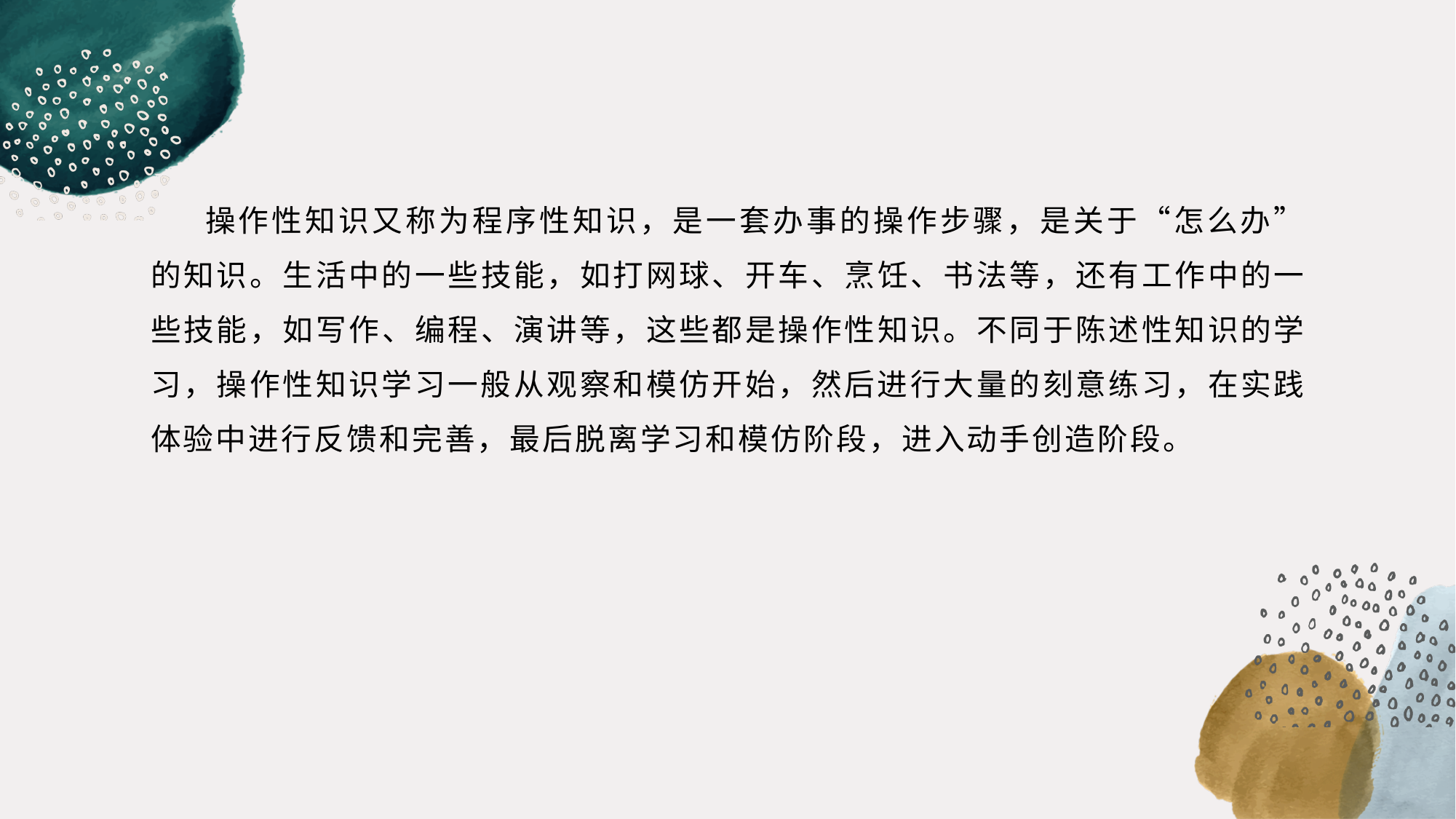

操作性知识又称为程序性知识，是一套办事的操作步骤，是关于“怎么办”的知识。生活中的一些技能，如打网球、开车、烹饪、书法等，还有工作中的一些技能，如写作、编程、演讲等，这些都是操作性知识。不同于陈述性知识的学习，操作性知识学习一般从观察和模仿开始，然后进行大量的刻意练习，在实践体验中进行反馈和完善，最后脱离学习和模仿阶段，进入动手创造阶段。